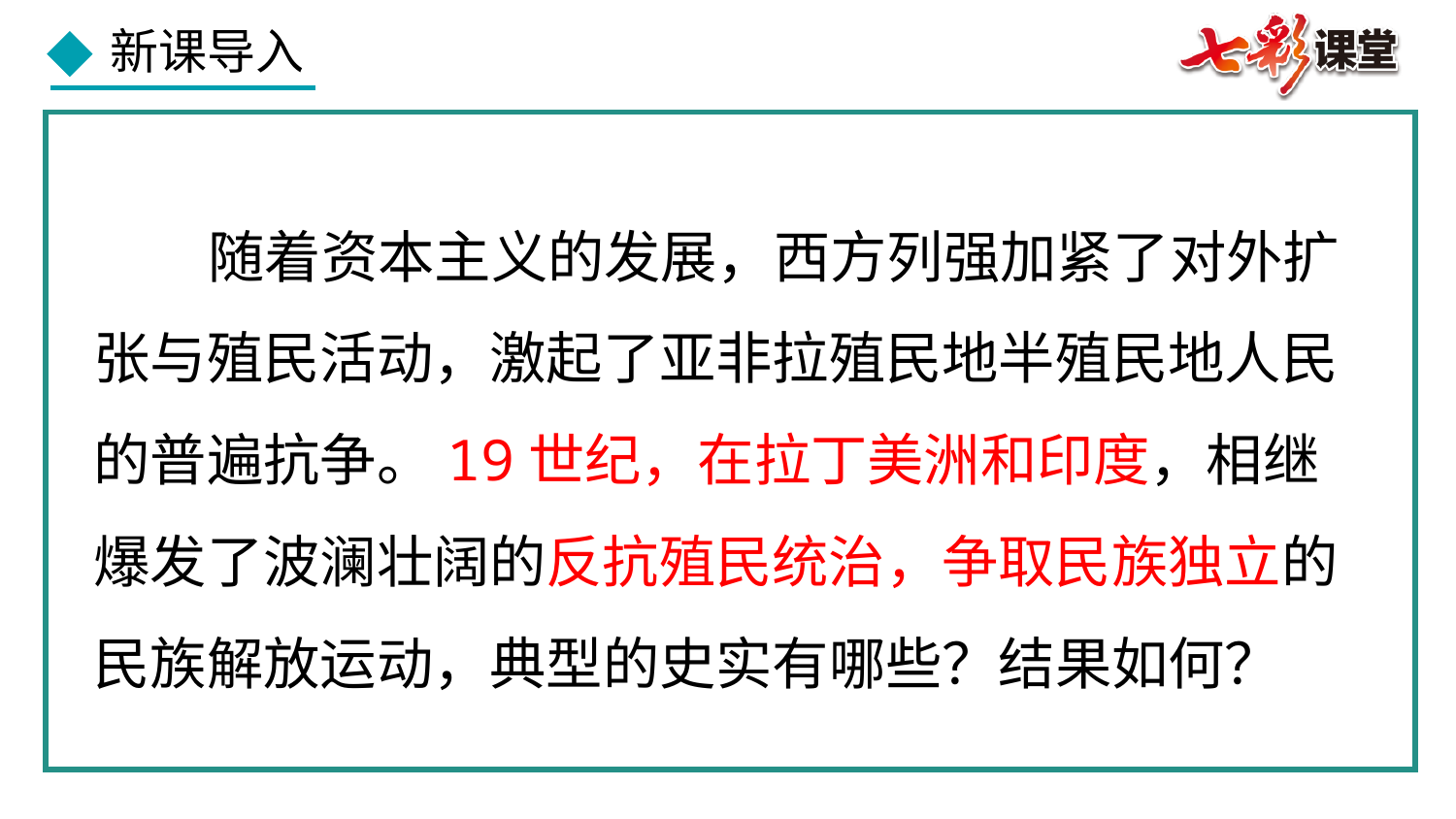

随着资本主义的发展，西方列强加紧了对外扩张与殖民活动，激起了亚非拉殖民地半殖民地人民的普遍抗争。19世纪，在拉丁美洲和印度，相继爆发了波澜壮阔的反抗殖民统治，争取民族独立的民族解放运动，典型的史实有哪些？结果如何？